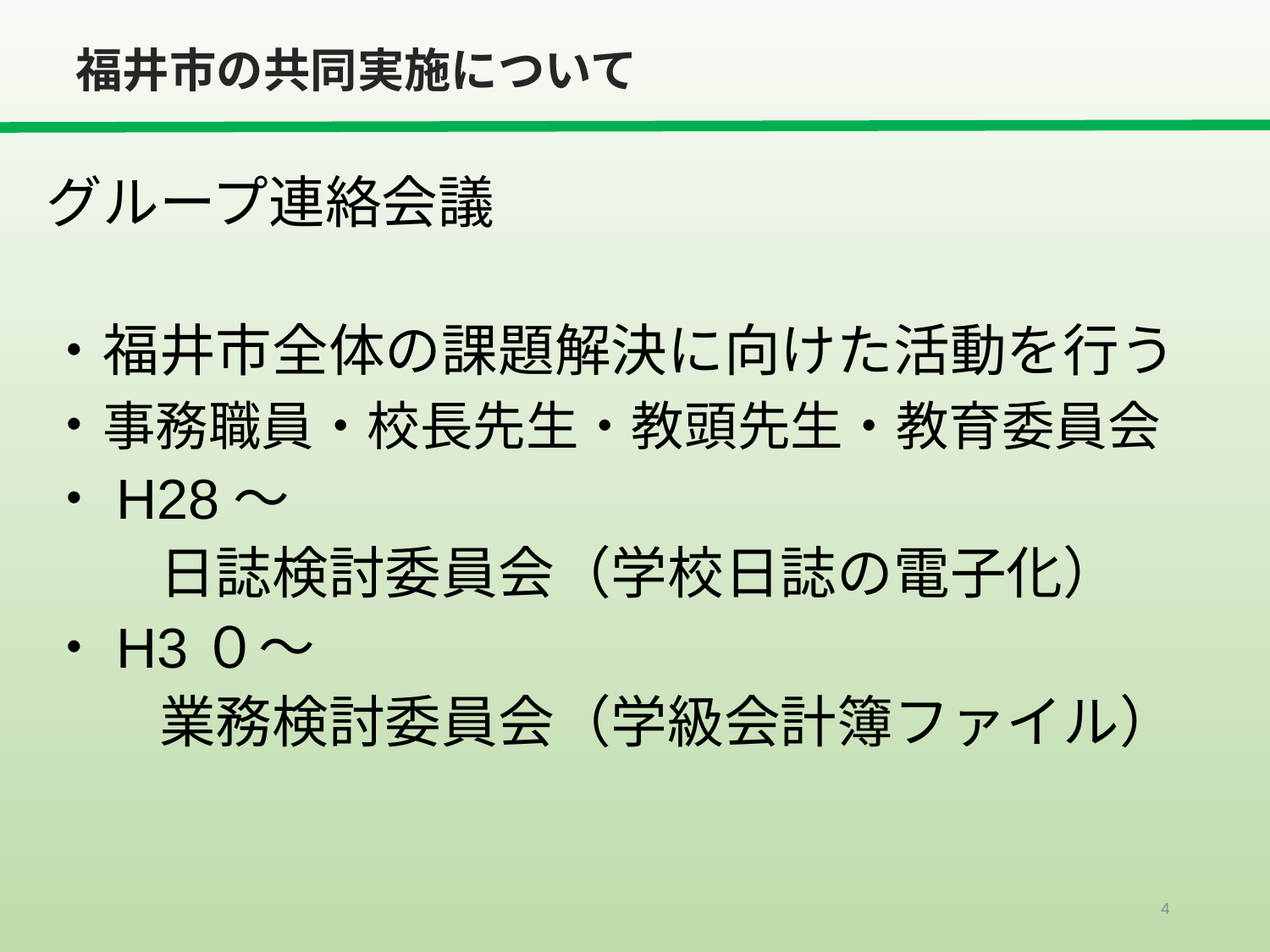

福井市の共同実施について
グループ連絡会議

・福井市全体の課題解決に向けた活動を行う
・事務職員・校長先生・教頭先生・教育委員会
・H28～
　　日誌検討委員会（学校日誌の電子化）
・H3０～
　　業務検討委員会（学級会計簿ファイル）

4